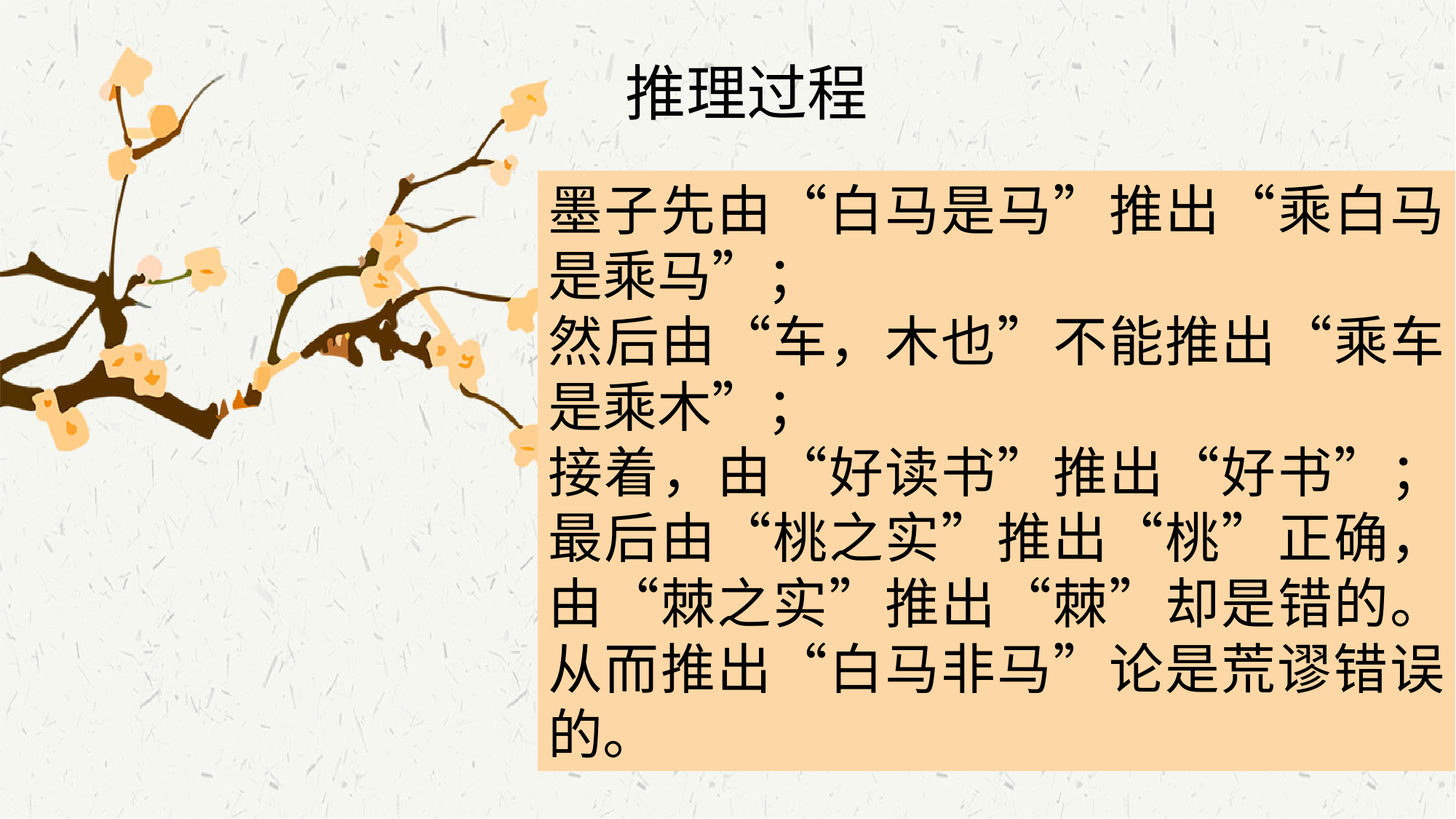

推理过程
墨子先由“白马是马”推出“乘白马是乘马”；
然后由“车，木也”不能推出“乘车是乘木”；
接着，由“好读书”推出“好书”；最后由“桃之实”推出“桃”正确，由“棘之实”推出“棘”却是错的。从而推出“白马非马”论是荒谬错误的。